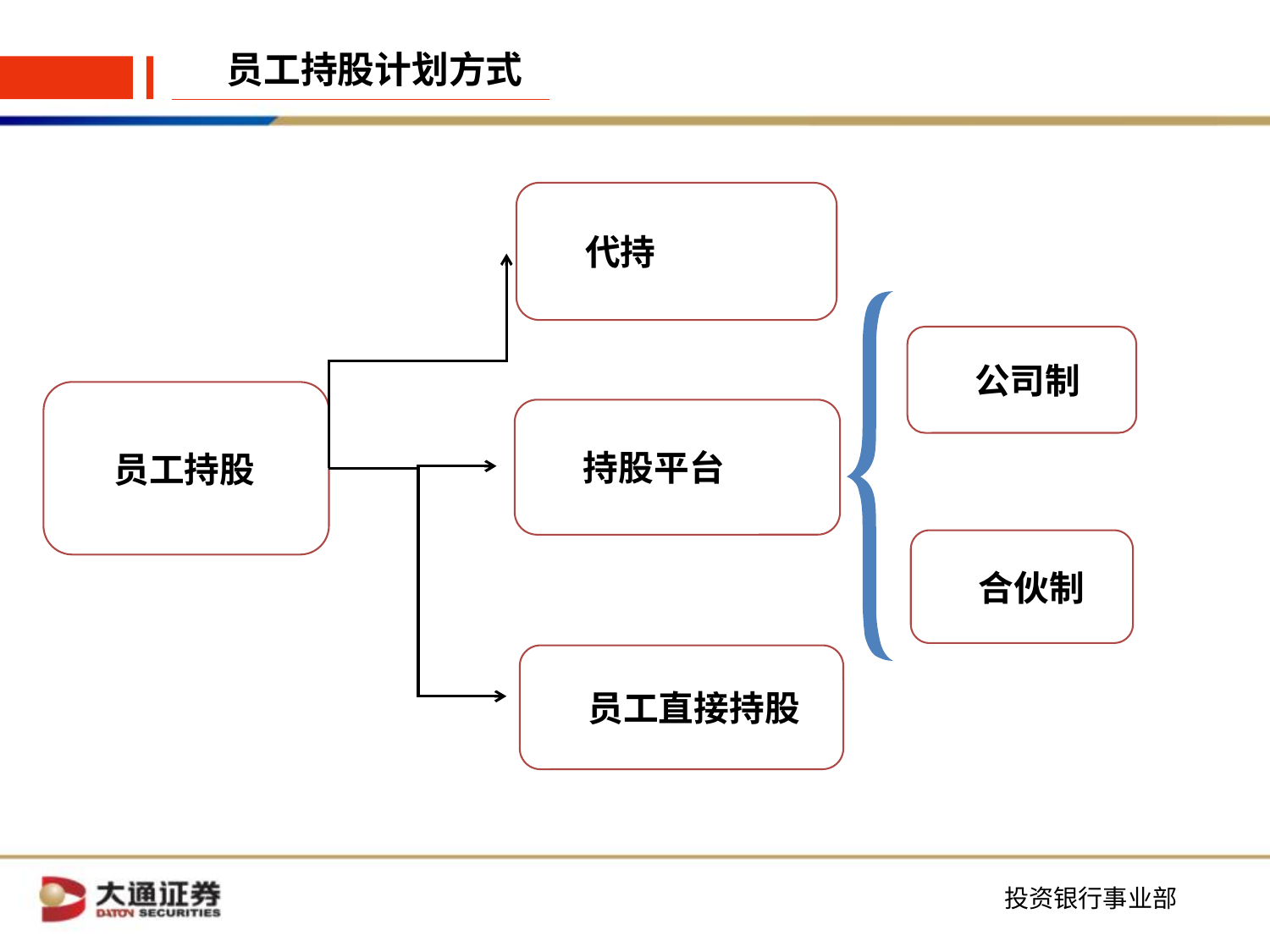

员工持股计划方式

代持

公司制
员工持股
持股平台
合伙制
员工直接持股